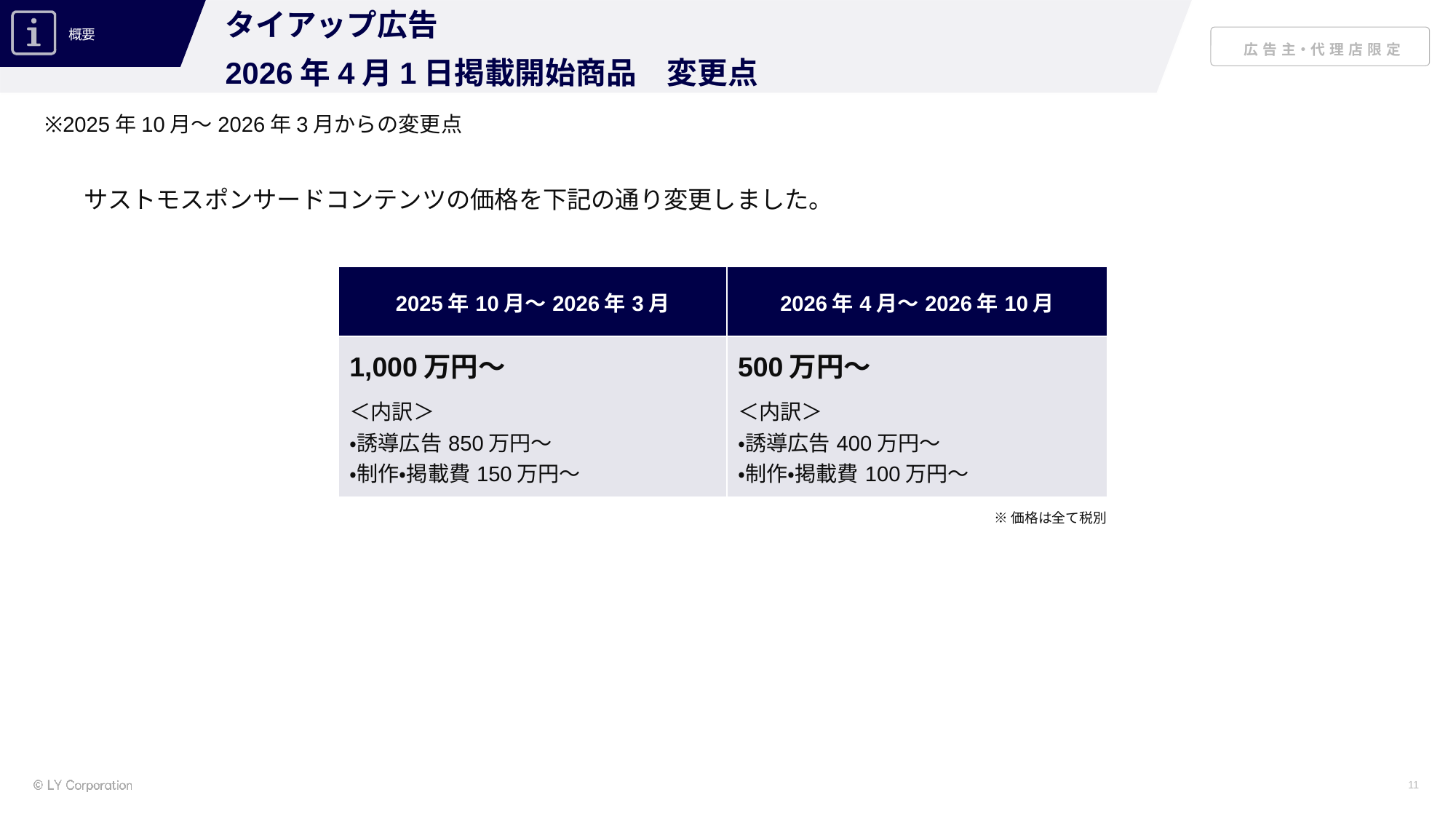

タイアップ広告
2026年4月1日掲載開始商品　変更点
※2025年10月～2026年3月からの変更点
サストモスポンサードコンテンツの価格を下記の通り変更しました。
| 2025年10月～2026年3月 | 2026年4月～2026年10月 |
| --- | --- |
| 1,000万円～ ＜内訳＞ ・誘導広告850万円～ ・制作・掲載費150万円～ | 500万円～ ＜内訳＞ ・誘導広告400万円～ ・制作・掲載費100万円～ |
※価格は全て税別